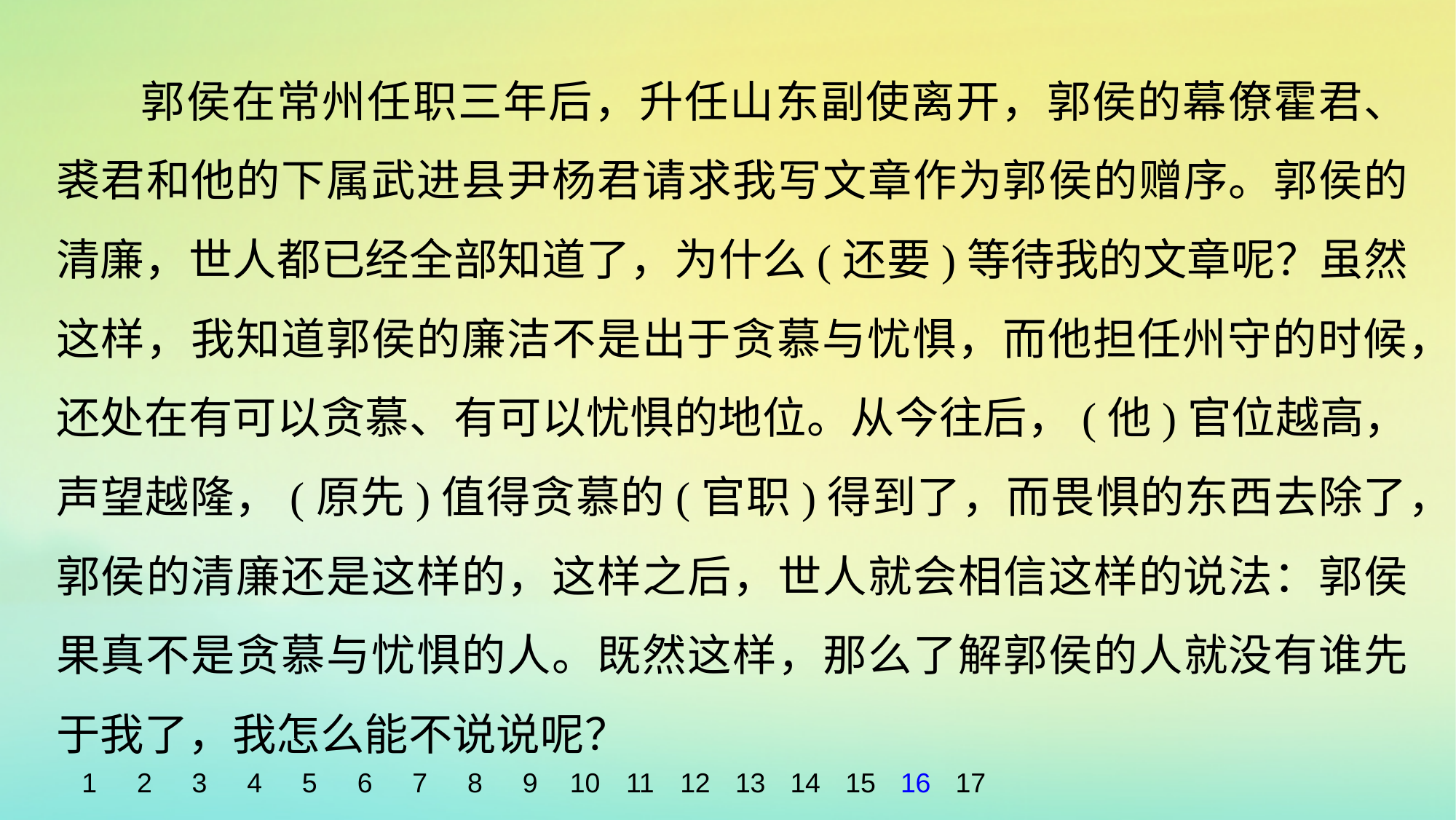

郭侯在常州任职三年后，升任山东副使离开，郭侯的幕僚霍君、裘君和他的下属武进县尹杨君请求我写文章作为郭侯的赠序。郭侯的清廉，世人都已经全部知道了，为什么(还要)等待我的文章呢？虽然这样，我知道郭侯的廉洁不是出于贪慕与忧惧，而他担任州守的时候，还处在有可以贪慕、有可以忧惧的地位。从今往后，(他)官位越高，声望越隆，(原先)值得贪慕的(官职)得到了，而畏惧的东西去除了，郭侯的清廉还是这样的，这样之后，世人就会相信这样的说法：郭侯果真不是贪慕与忧惧的人。既然这样，那么了解郭侯的人就没有谁先于我了，我怎么能不说说呢？
1
2
3
4
5
6
7
8
9
10
11
12
13
14
15
16
17